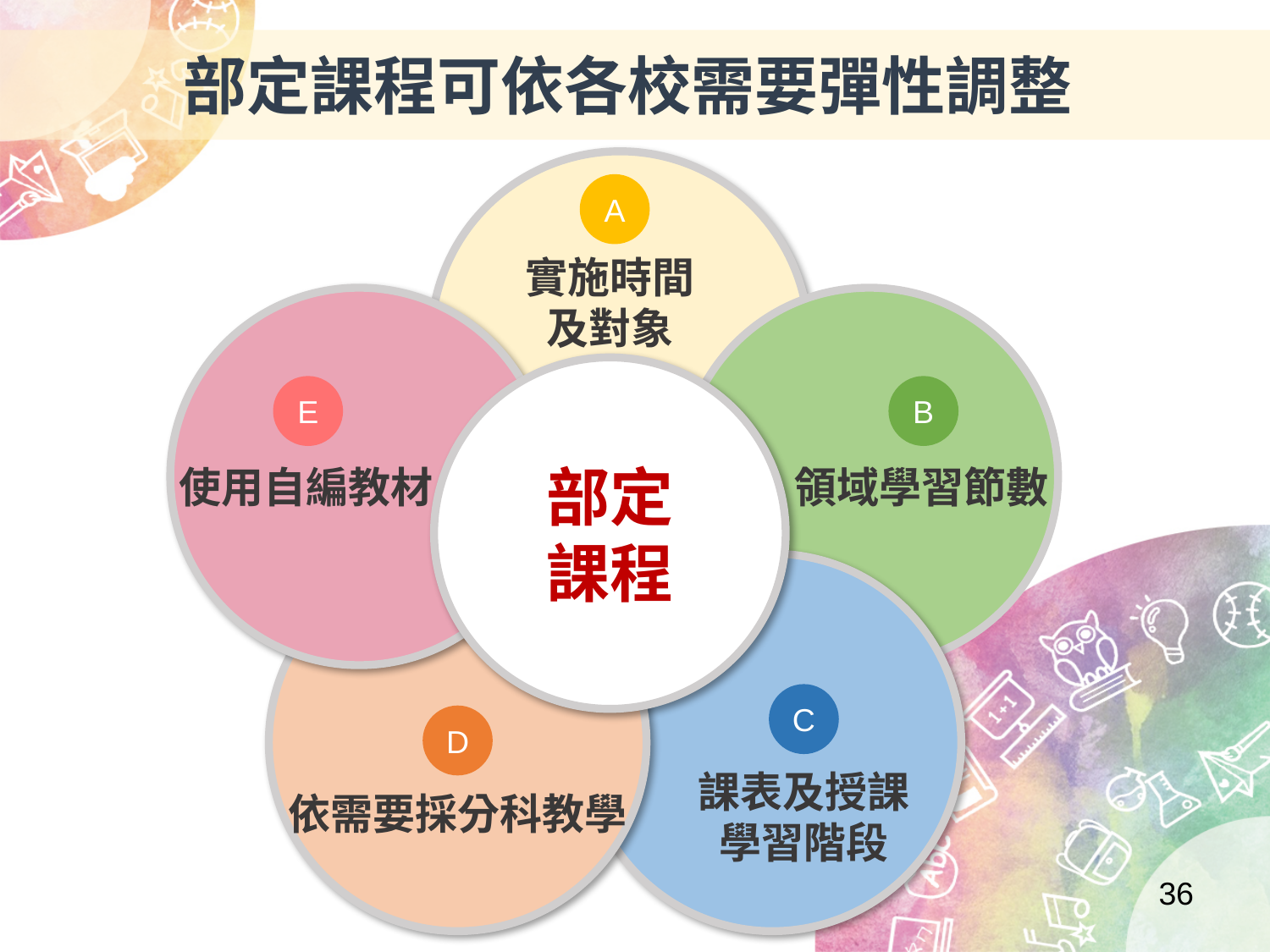

部定課程可依各校需要彈性調整

部定
課程

A
A
實施時間
及對象
E
B
E
B
使用自編教材
領域學習節數
C
D
C
D
課表及授課
學習階段
依需要採分科教學
36